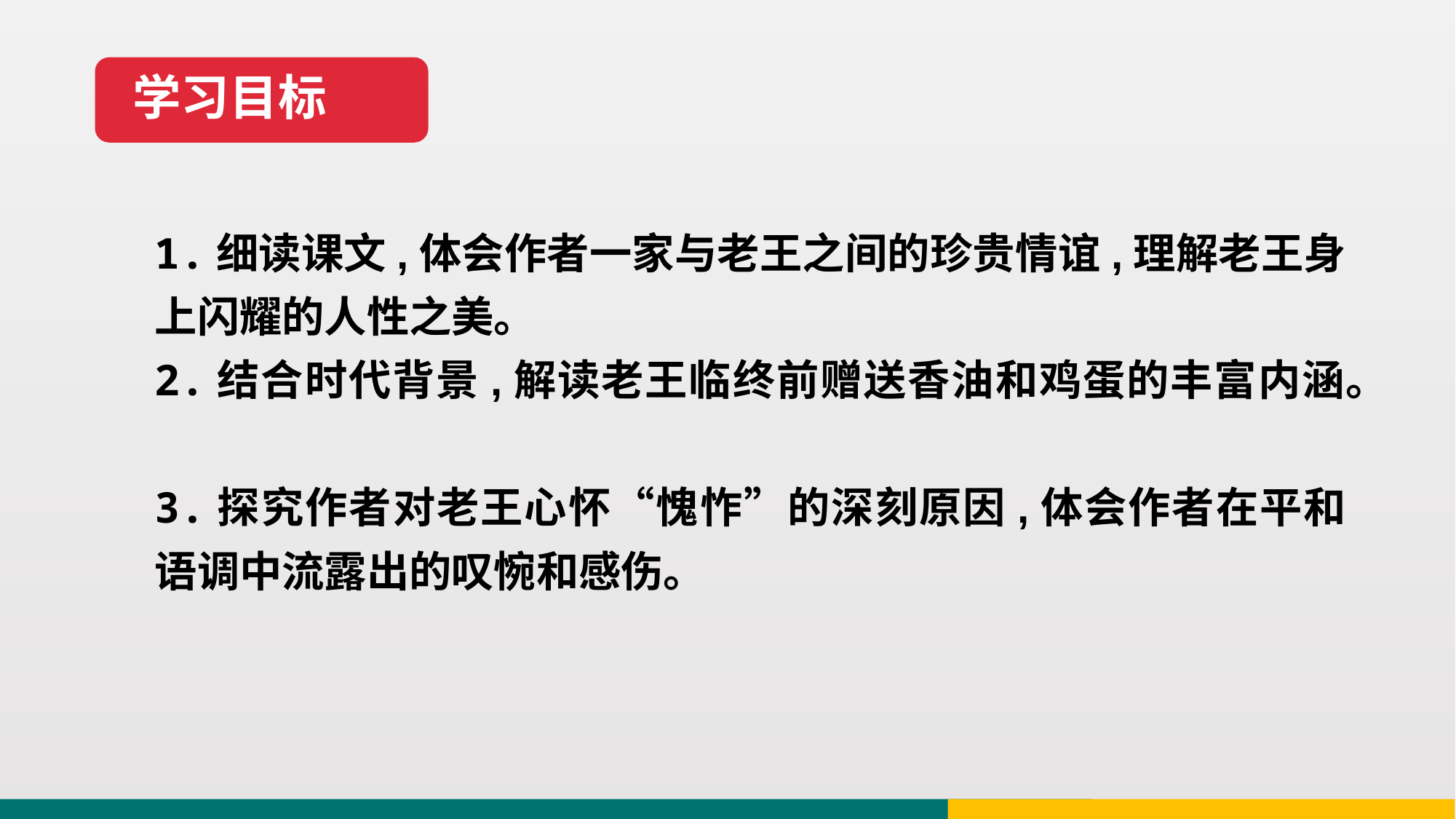

学习目标
1.细读课文,体会作者一家与老王之间的珍贵情谊,理解老王身上闪耀的人性之美。
2.结合时代背景,解读老王临终前赠送香油和鸡蛋的丰富内涵。
3.探究作者对老王心怀“愧怍”的深刻原因,体会作者在平和语调中流露出的叹惋和感伤。